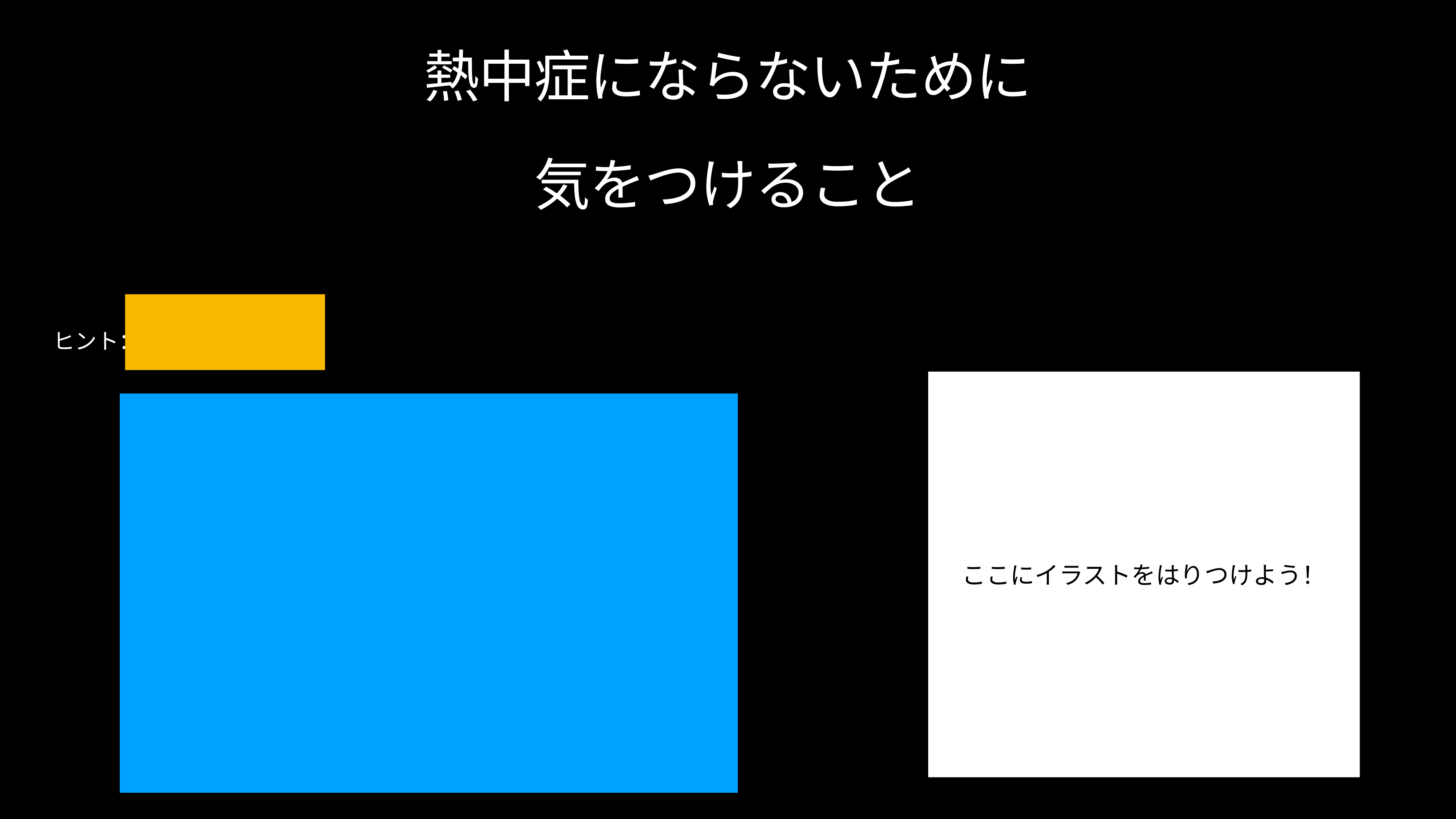

熱中症にならないために

気をつけること

ヒント：熱中症　対策
ここにイラストをはりつけよう！